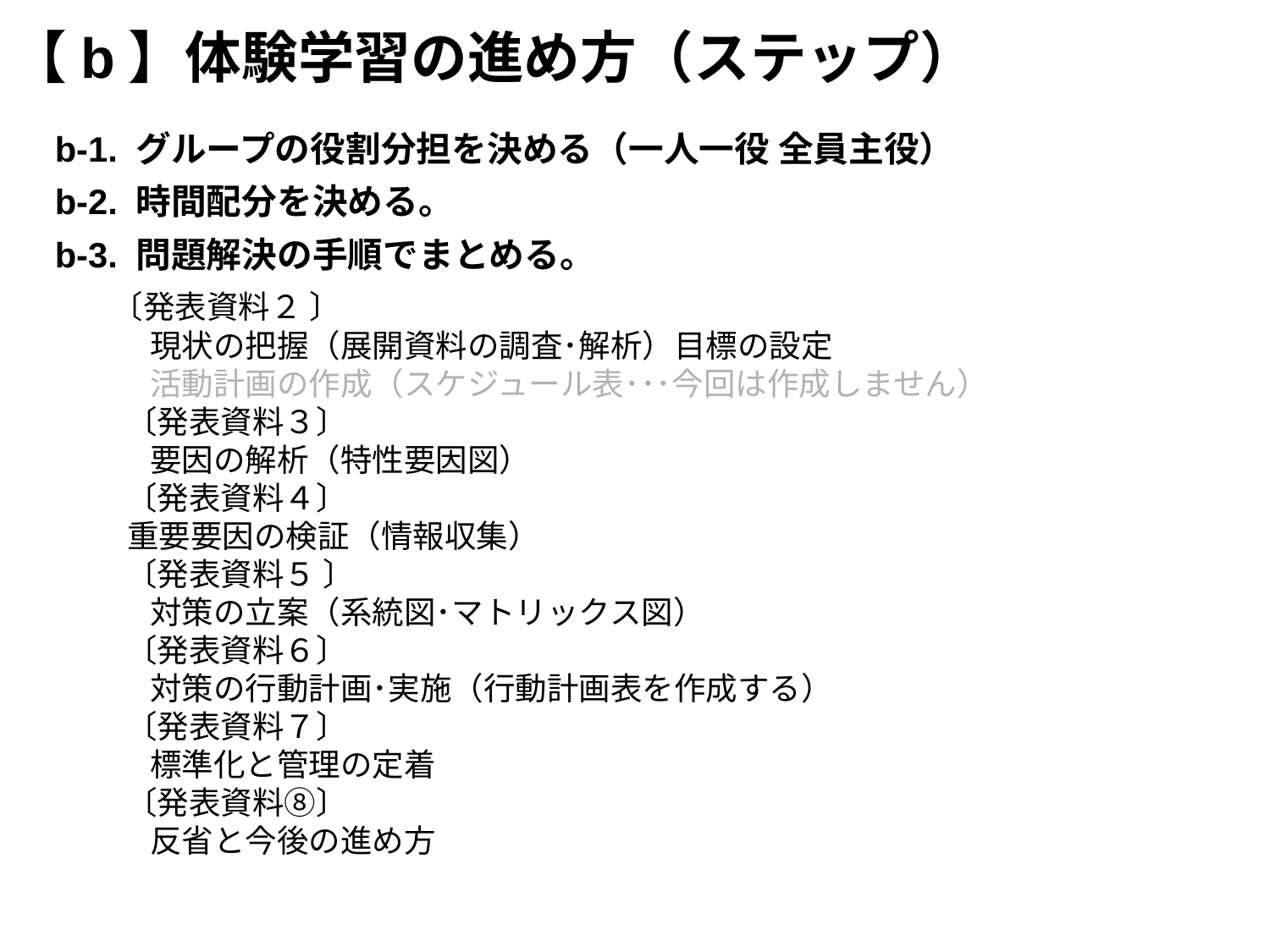

【b】体験学習の進め方（ステップ）
b-1. グループの役割分担を決める（一人一役 全員主役）
b-2. 時間配分を決める。
b-3. 問題解決の手順でまとめる。
      〔発表資料２ 〕
　　　現状の把握（展開資料の調査･解析）目標の設定
　　　活動計画の作成（スケジュール表･･･今回は作成しません）
　　 〔発表資料３〕
　　　要因の解析（特性要因図）
　　 〔発表資料４〕
         重要要因の検証（情報収集）
　　 〔発表資料５ 〕
　　　対策の立案（系統図･マトリックス図）
　　 〔発表資料６〕
　　　対策の行動計画･実施（行動計画表を作成する）
　　 〔発表資料７〕
　　　標準化と管理の定着
　　 〔発表資料⑧〕
　　　反省と今後の進め方